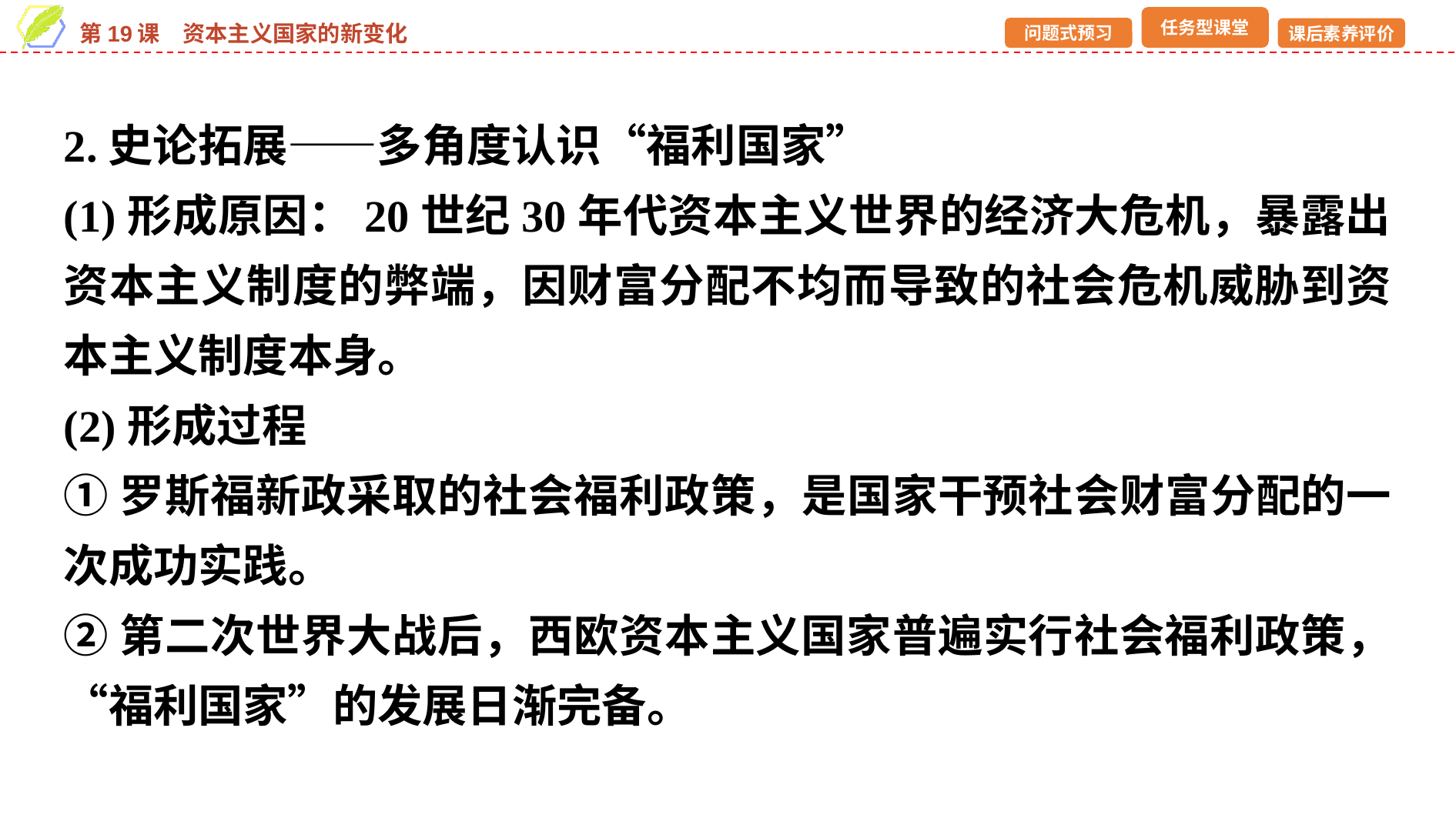

2.史论拓展——多角度认识“福利国家”
(1)形成原因：20世纪30年代资本主义世界的经济大危机，暴露出资本主义制度的弊端，因财富分配不均而导致的社会危机威胁到资本主义制度本身。
(2)形成过程
①罗斯福新政采取的社会福利政策，是国家干预社会财富分配的一次成功实践。
②第二次世界大战后，西欧资本主义国家普遍实行社会福利政策，“福利国家”的发展日渐完备。